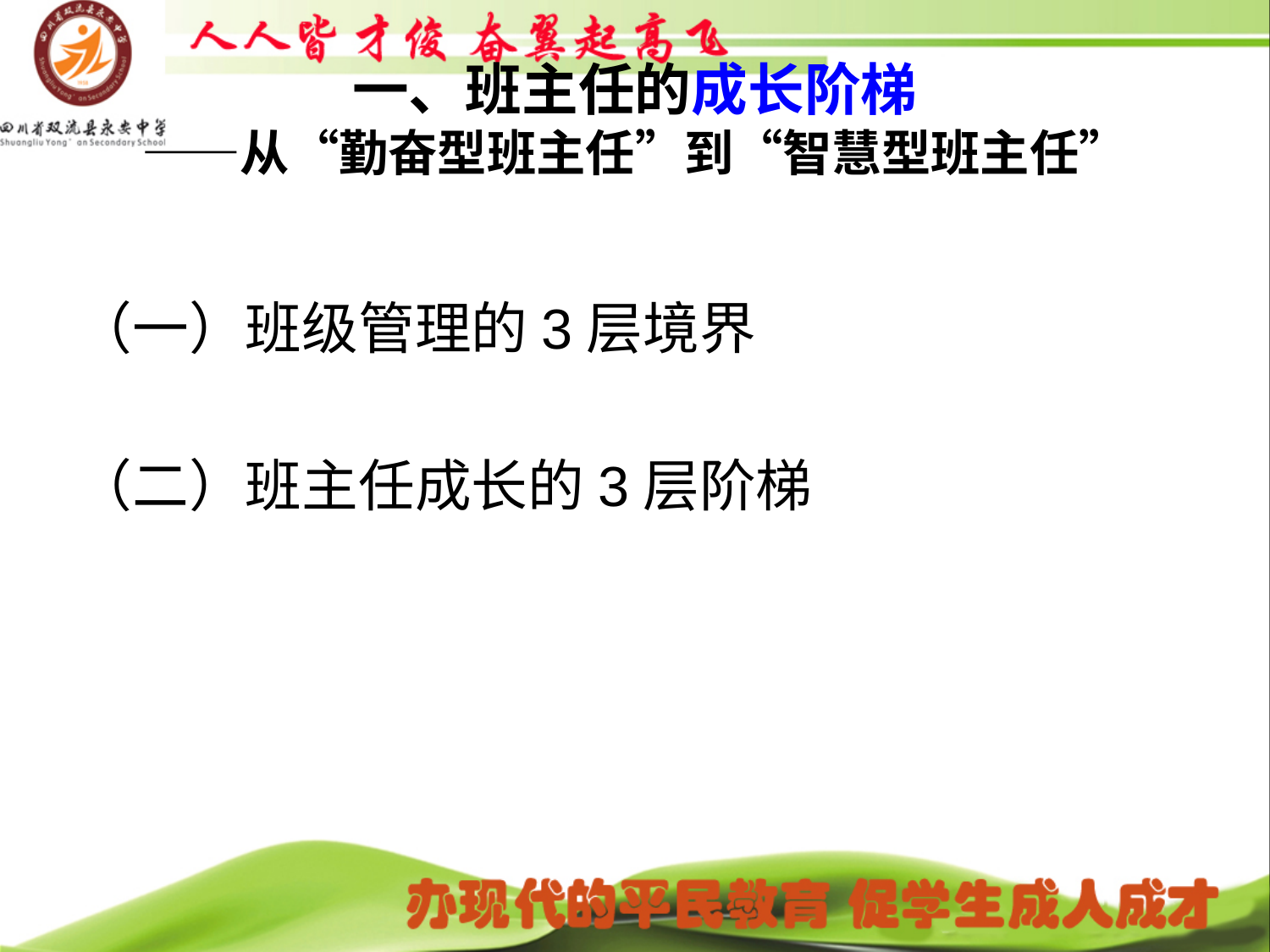

# 一、班主任的成长阶梯 ——从“勤奋型班主任”到“智慧型班主任”
（一）班级管理的3层境界

（二）班主任成长的3层阶梯